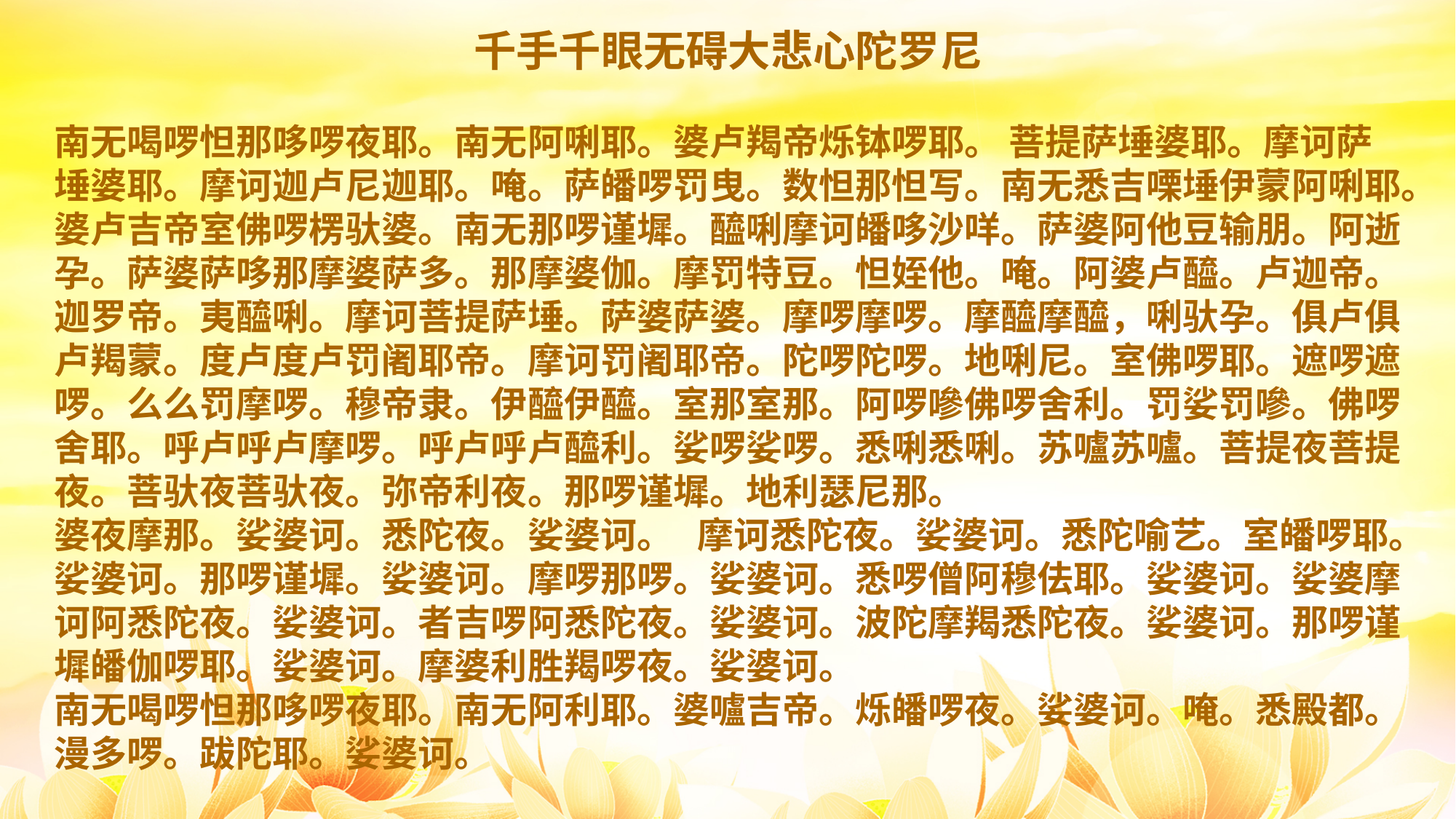

千手千眼无碍大悲心陀罗尼

南无喝啰怛那哆啰夜耶。南无阿唎耶。婆卢羯帝烁钵啰耶。 菩提萨埵婆耶。摩诃萨埵婆耶。摩诃迦卢尼迦耶。唵。萨皤啰罚曳。数怛那怛写。南无悉吉㗚埵伊蒙阿唎耶。婆卢吉帝室佛啰楞驮婆。南无那啰谨墀。醯唎摩诃皤哆沙咩。萨婆阿他豆输朋。阿逝孕。萨婆萨哆那摩婆萨多。那摩婆伽。摩罚特豆。怛姪他。唵。阿婆卢醯。卢迦帝。迦罗帝。夷醯唎。摩诃菩提萨埵。萨婆萨婆。摩啰摩啰。摩醯摩醯，唎驮孕。俱卢俱卢羯蒙。度卢度卢罚阇耶帝。摩诃罚阇耶帝。陀啰陀啰。地唎尼。室佛啰耶。遮啰遮啰。么么罚摩啰。穆帝隶。伊醯伊醯。室那室那。阿啰嘇佛啰舍利。罚娑罚嘇。佛啰舍耶。呼卢呼卢摩啰。呼卢呼卢醯利。娑啰娑啰。悉唎悉唎。苏嚧苏嚧。菩提夜菩提夜。菩驮夜菩驮夜。弥帝利夜。那啰谨墀。地利瑟尼那。
婆夜摩那。娑婆诃。悉陀夜。娑婆诃。   摩诃悉陀夜。娑婆诃。悉陀喻艺。室皤啰耶。娑婆诃。那啰谨墀。娑婆诃。摩啰那啰。娑婆诃。悉啰僧阿穆佉耶。娑婆诃。娑婆摩诃阿悉陀夜。娑婆诃。者吉啰阿悉陀夜。娑婆诃。波陀摩羯悉陀夜。娑婆诃。那啰谨墀皤伽啰耶。娑婆诃。摩婆利胜羯啰夜。娑婆诃。
南无喝啰怛那哆啰夜耶。南无阿利耶。婆嚧吉帝。烁皤啰夜。娑婆诃。唵。悉殿都。漫多啰。跋陀耶。娑婆诃。